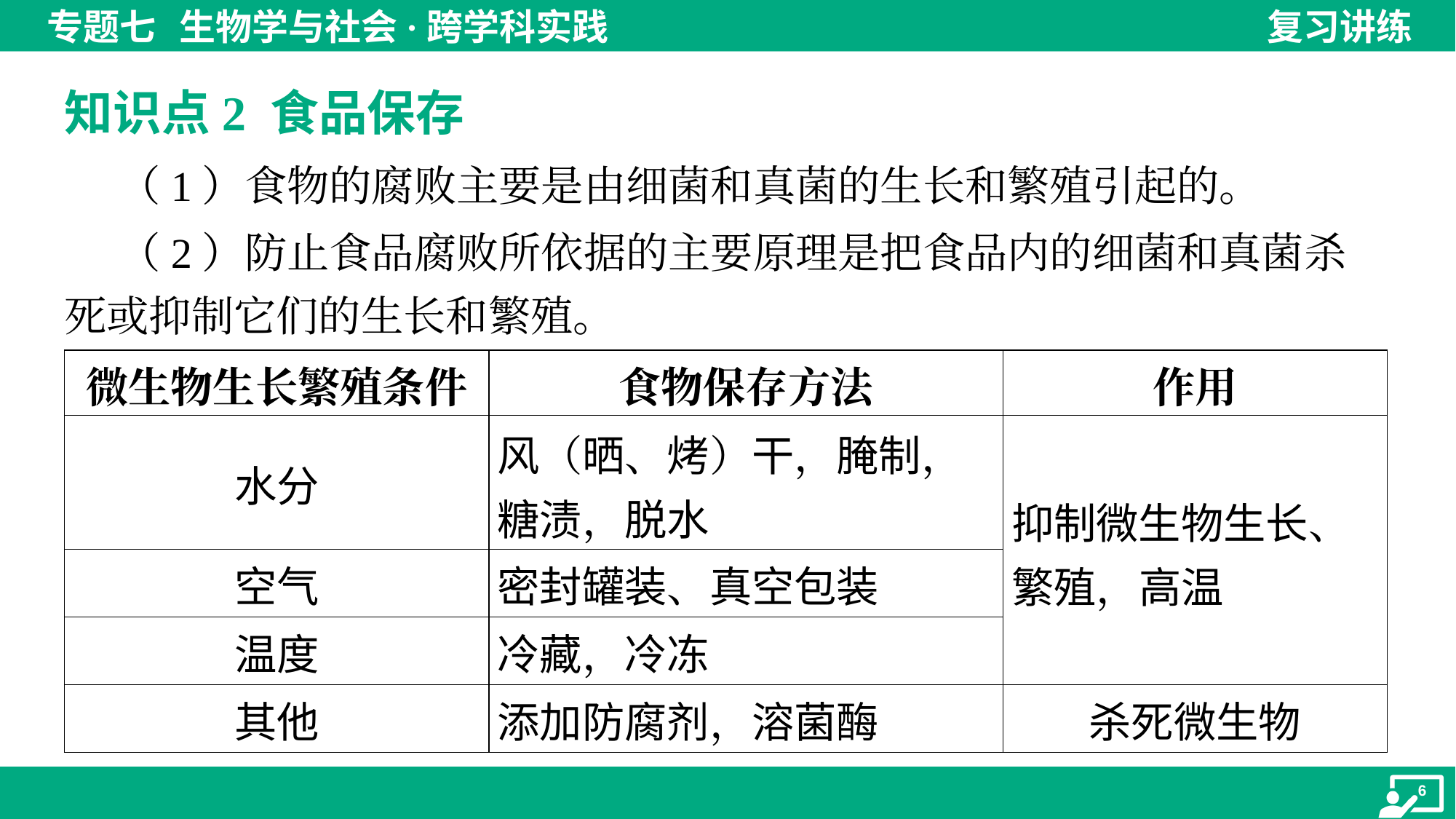

知识点2 食品保存
    （1）食物的腐败主要是由细菌和真菌的生长和繁殖引起的。
    （2）防止食品腐败所依据的主要原理是把食品内的细菌和真菌杀
死或抑制它们的生长和繁殖。
| 微生物生长繁殖条件 | 食物保存方法 | 作用 |
| --- | --- | --- |
| 水分 | 风（晒、烤）干，腌制， 糖渍，脱水 | 抑制微生物生长、 繁殖，高温 |
| 空气 | 密封罐装、真空包装 |  |
| 温度 | 冷藏，冷冻 |  |
| 其他 | 添加防腐剂，溶菌酶 | 杀死微生物 |